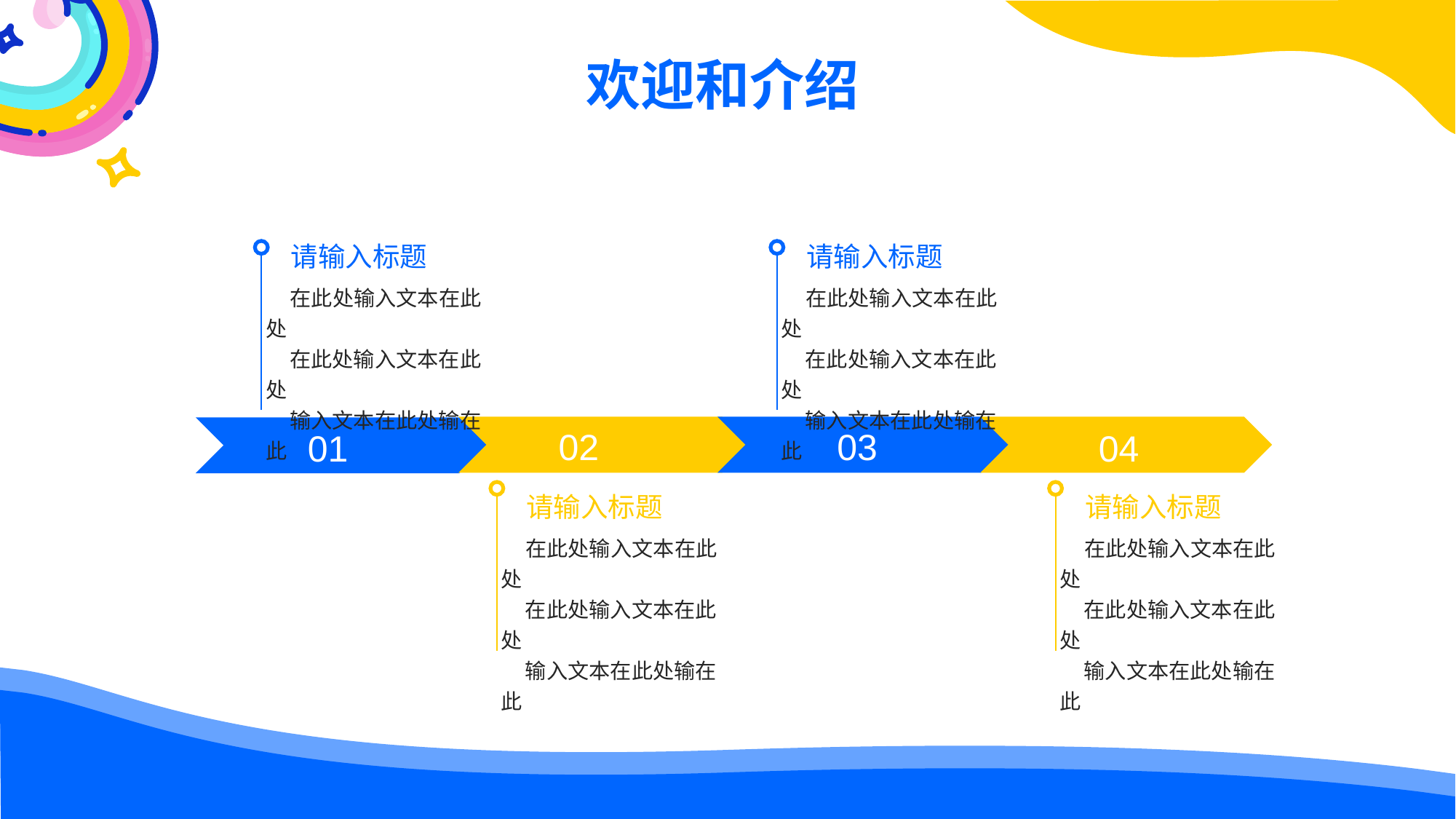

欢迎和介绍
   请输入标题
   请输入标题

     在此处输入文本在此处
    在此处输入文本在此处
    输入文本在此处输在此
     在此处输入文本在此处
    在此处输入文本在此处
    输入文本在此处输在此

02
03
01
04

   请输入标题
   请输入标题
     在此处输入文本在此处
    在此处输入文本在此处
    输入文本在此处输在此
     在此处输入文本在此处
    在此处输入文本在此处
    输入文本在此处输在此